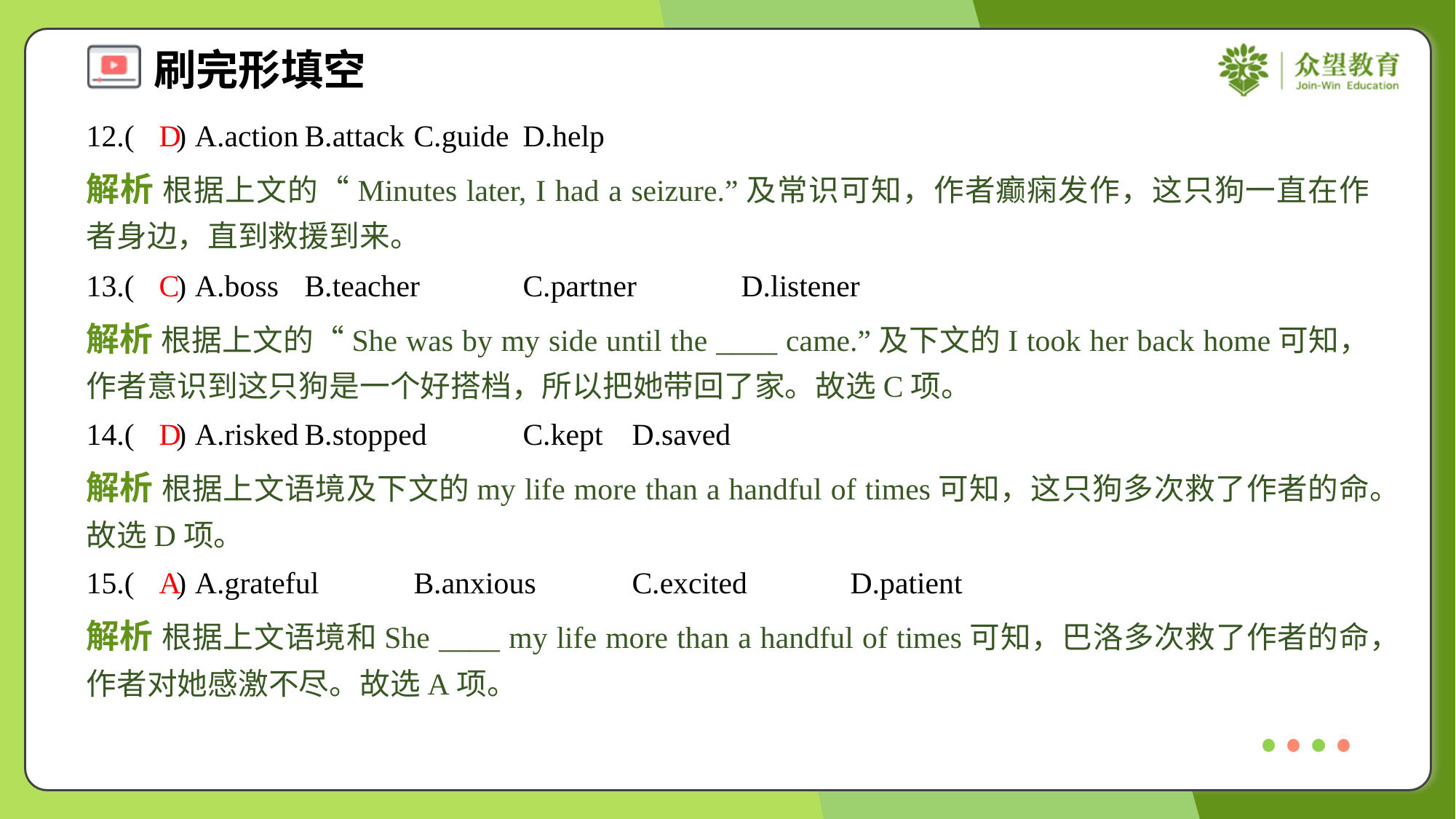

12.(     ) A.action	B.attack	C.guide	D.help
D
解析 根据上文的“Minutes later, I had a seizure.”及常识可知，作者癫痫发作，这只狗一直在作者身边，直到救援到来。
13.(     ) A.boss	B.teacher	C.partner	D.listener
C
解析 根据上文的“She was by my side until the ____ came.”及下文的I took her back home可知，作者意识到这只狗是一个好搭档，所以把她带回了家。故选C项。
14.(     ) A.risked	B.stopped	C.kept	D.saved
D
解析 根据上文语境及下文的my life more than a handful of times可知，这只狗多次救了作者的命。故选D项。
15.(     ) A.grateful	B.anxious	C.excited	D.patient
A
解析 根据上文语境和She ____ my life more than a handful of times可知，巴洛多次救了作者的命，作者对她感激不尽。故选A项。